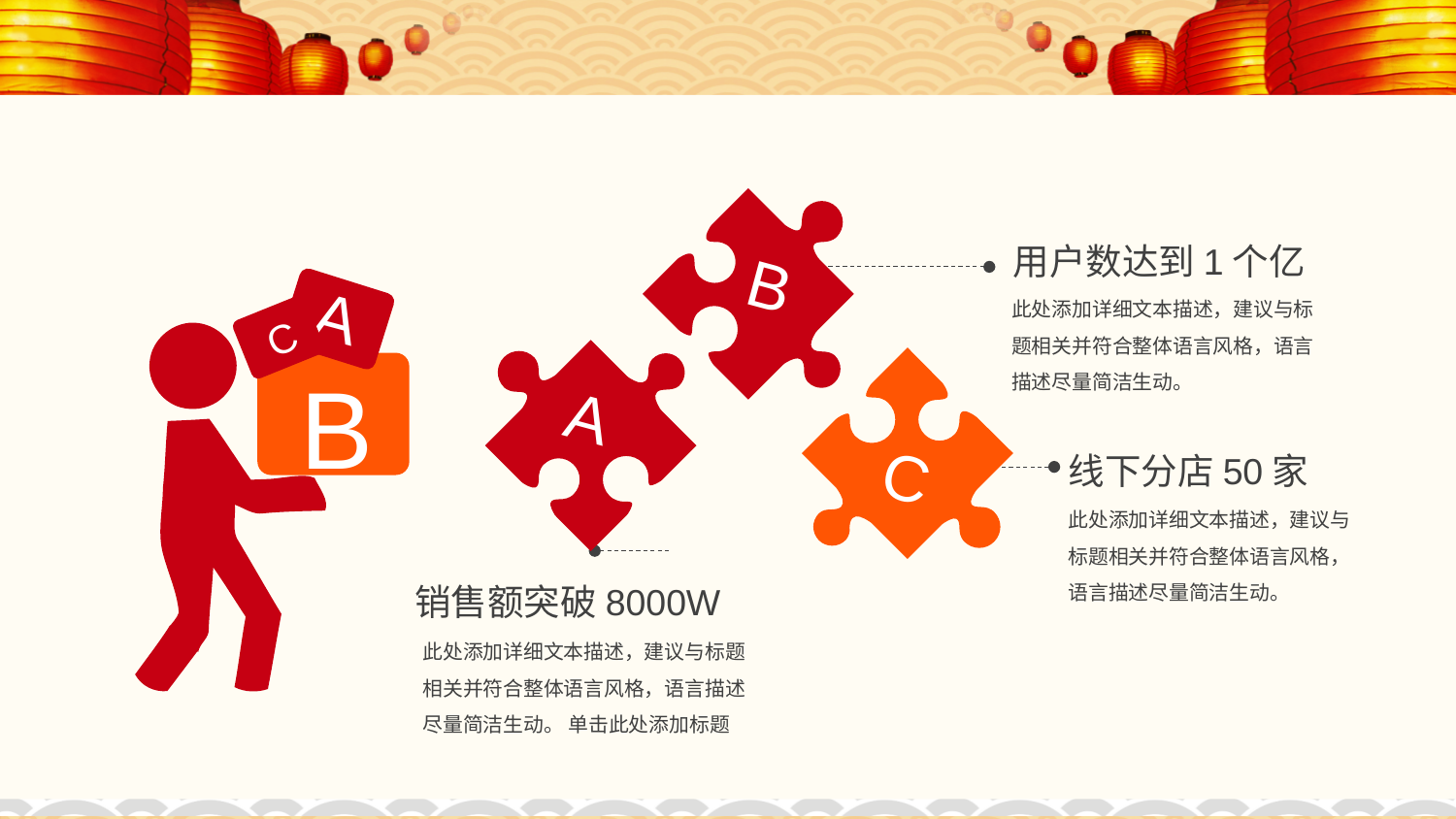

B
用户数达到1个亿

A

C

B

此处添加详细文本描述，建议与标题相关并符合整体语言风格，语言描述尽量简洁生动。

A

C
线下分店50家

此处添加详细文本描述，建议与标题相关并符合整体语言风格，语言描述尽量简洁生动。

销售额突破8000W
此处添加详细文本描述，建议与标题相关并符合整体语言风格，语言描述尽量简洁生动。 单击此处添加标题